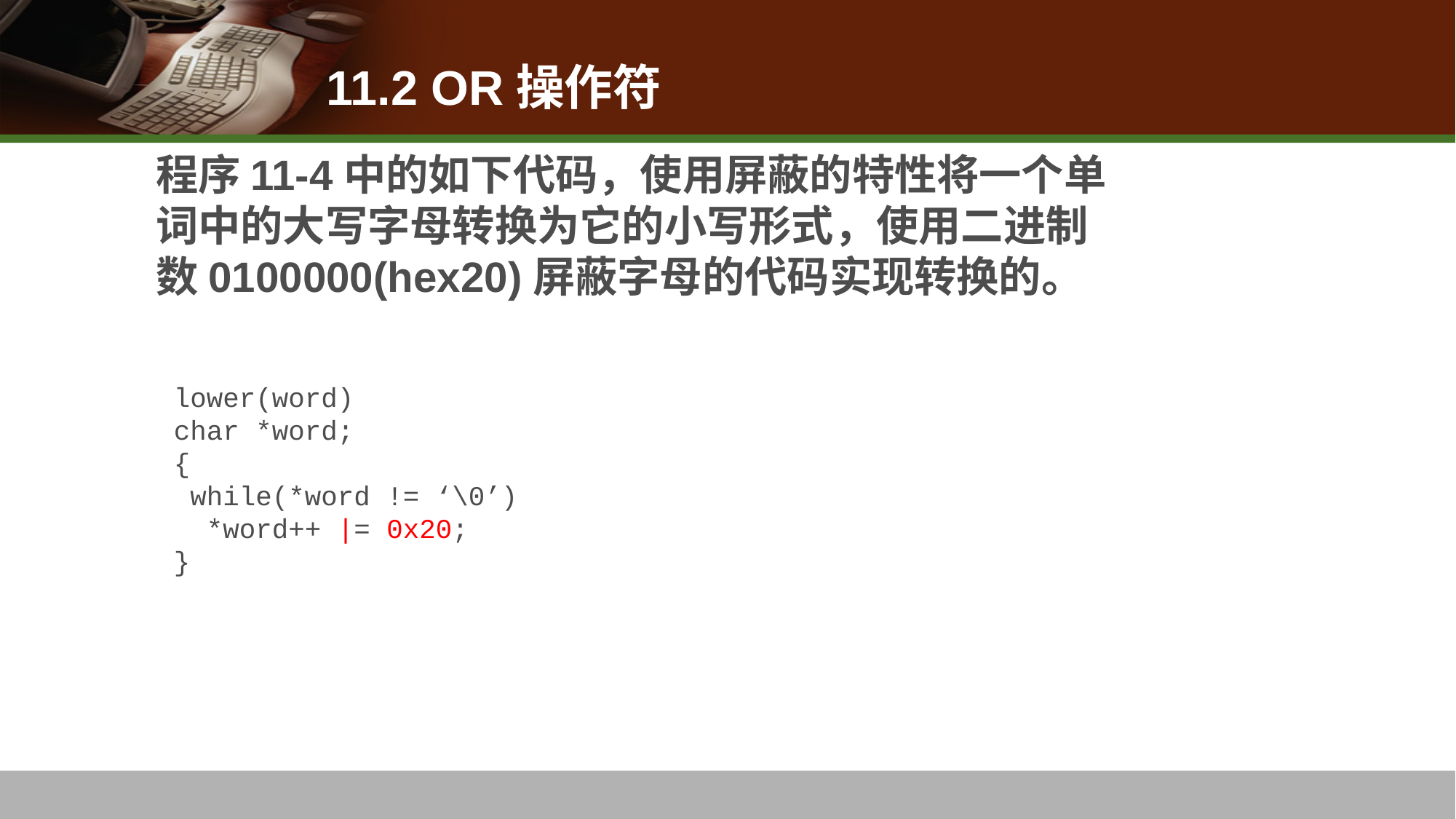

11.2 OR操作符
# 程序11-4中的如下代码，使用屏蔽的特性将一个单词中的大写字母转换为它的小写形式，使用二进制数0100000(hex20)屏蔽字母的代码实现转换的。
lower(word)
char *word;
{
 while(*word != ‘\0’)
  *word++ |= 0x20;
}